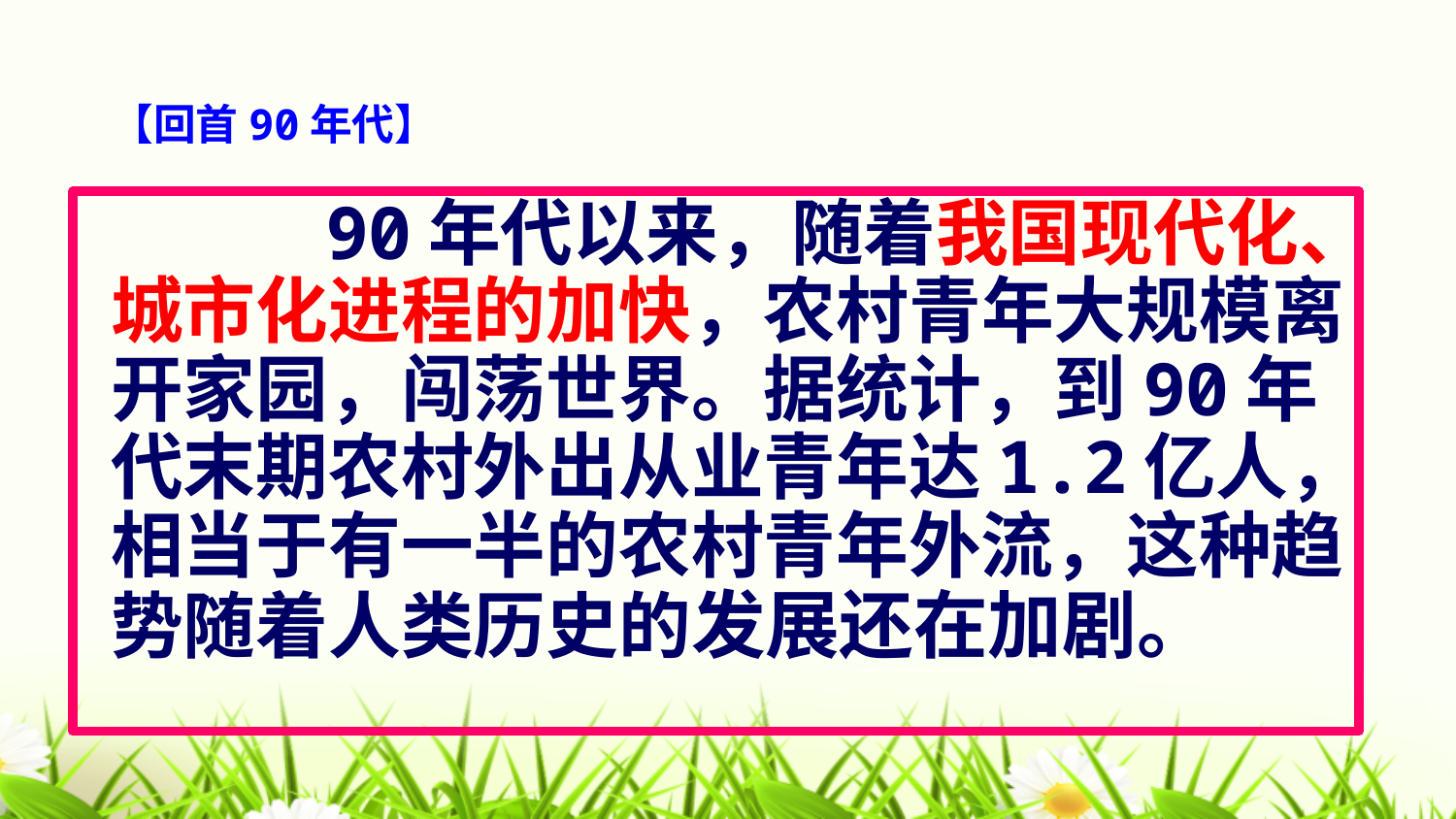

# 【回首90年代】
      90年代以来，随着我国现代化、城市化进程的加快，农村青年大规模离开家园，闯荡世界。据统计，到90年代末期农村外出从业青年达1.2亿人，相当于有一半的农村青年外流，这种趋势随着人类历史的发展还在加剧。